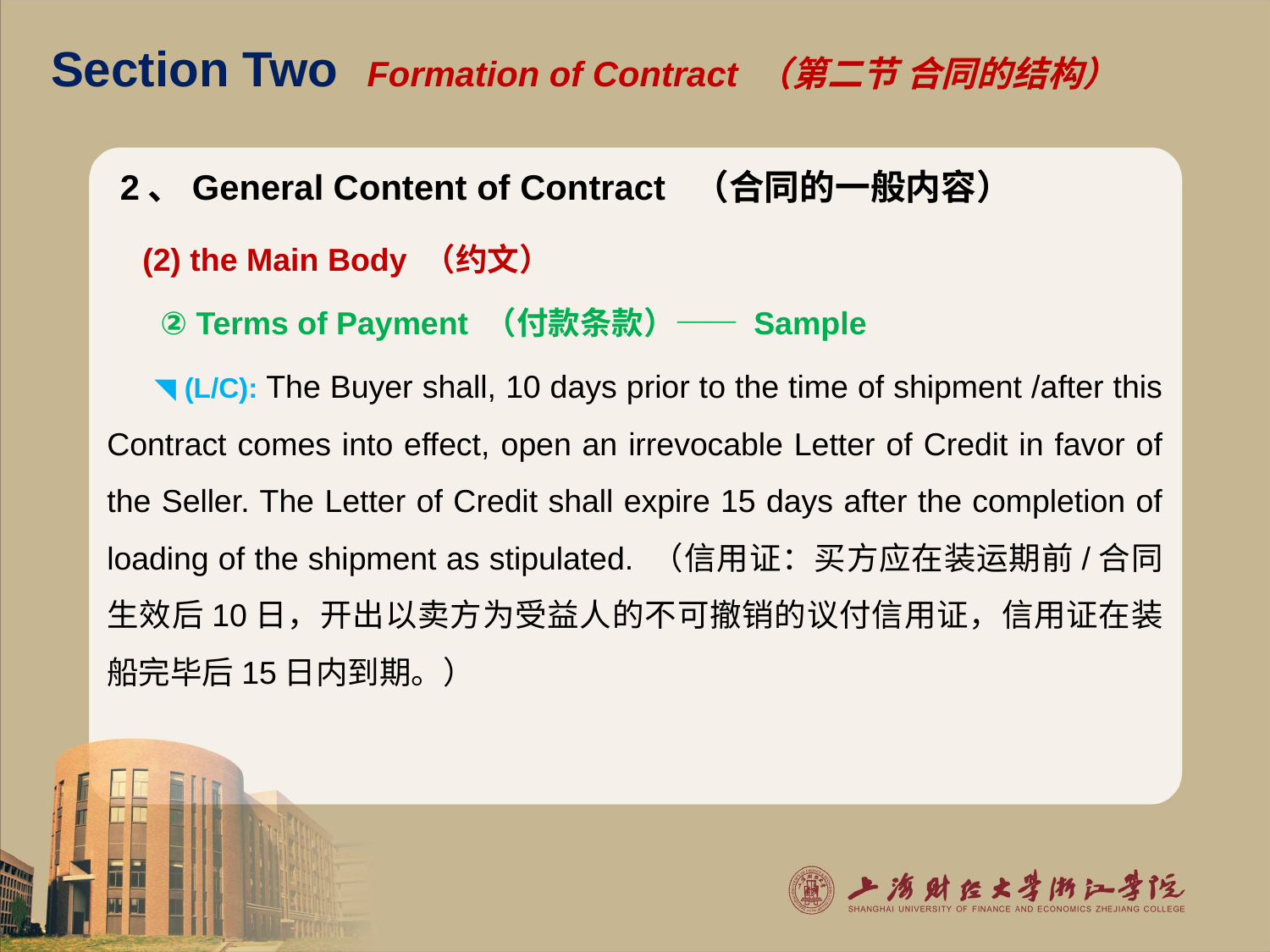

# Section Two   Formation of Contract （第二节 合同的结构）
2、General Content of Contract  （合同的一般内容）
    (2) the Main Body （约文）
      ② Terms of Payment （付款条款）—— Sample
     ◥ (L/C): The Buyer shall, 10 days prior to the time of shipment /after this Contract comes into effect, open an irrevocable Letter of Credit in favor of the Seller. The Letter of Credit shall expire 15 days after the completion of loading of the shipment as stipulated. （信用证：买方应在装运期前/合同生效后10日，开出以卖方为受益人的不可撤销的议付信用证，信用证在装船完毕后15日内到期。）